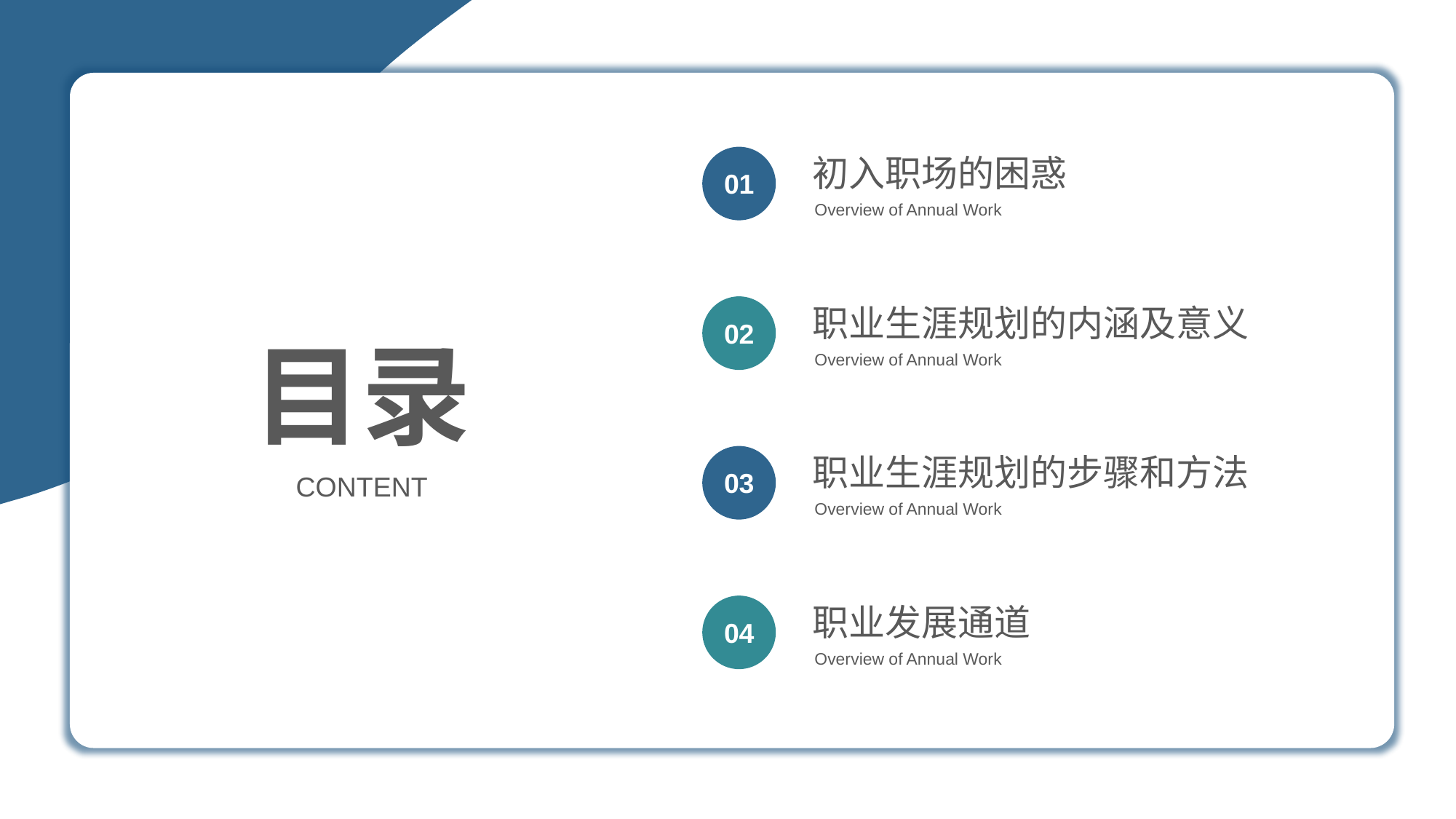

初入职场的困惑
Overview of Annual Work

01
职业生涯规划的内涵及意义
Overview of Annual Work

02
目录
CONTENT
职业生涯规划的步骤和方法
Overview of Annual Work

03
职业发展通道
Overview of Annual Work

04